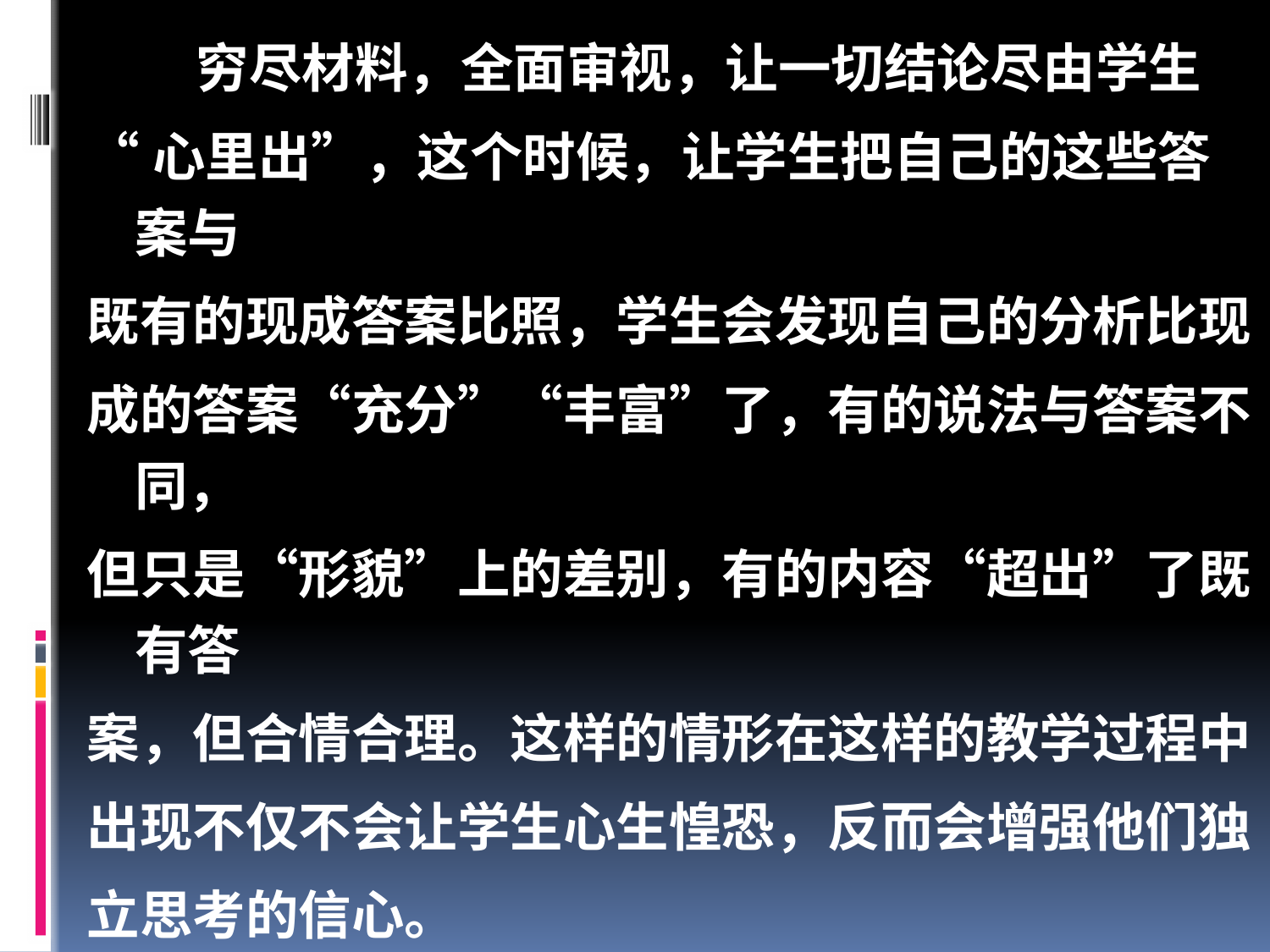

穷尽材料，全面审视，让一切结论尽由学生
“心里出”，这个时候，让学生把自己的这些答案与
既有的现成答案比照，学生会发现自己的分析比现
成的答案“充分”“丰富”了，有的说法与答案不同，
但只是“形貌”上的差别，有的内容“超出”了既有答
案，但合情合理。这样的情形在这样的教学过程中
出现不仅不会让学生心生惶恐，反而会增强他们独
立思考的信心。
    同样的结论，过程不同，对学生产生的影响就
会不一样。